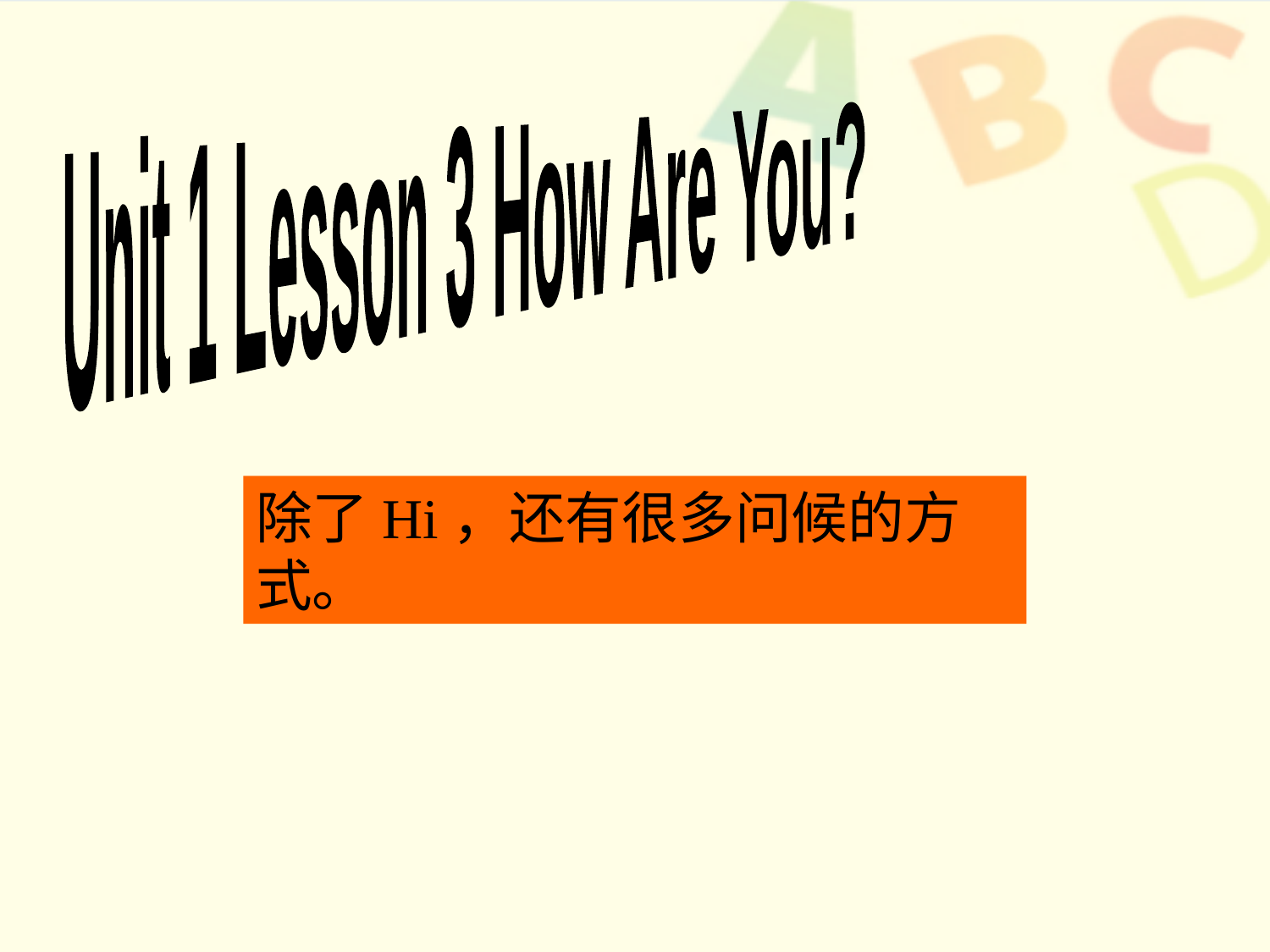

Unit 1 Lesson 3 How Are You?
除了Hi，还有很多问候的方式。